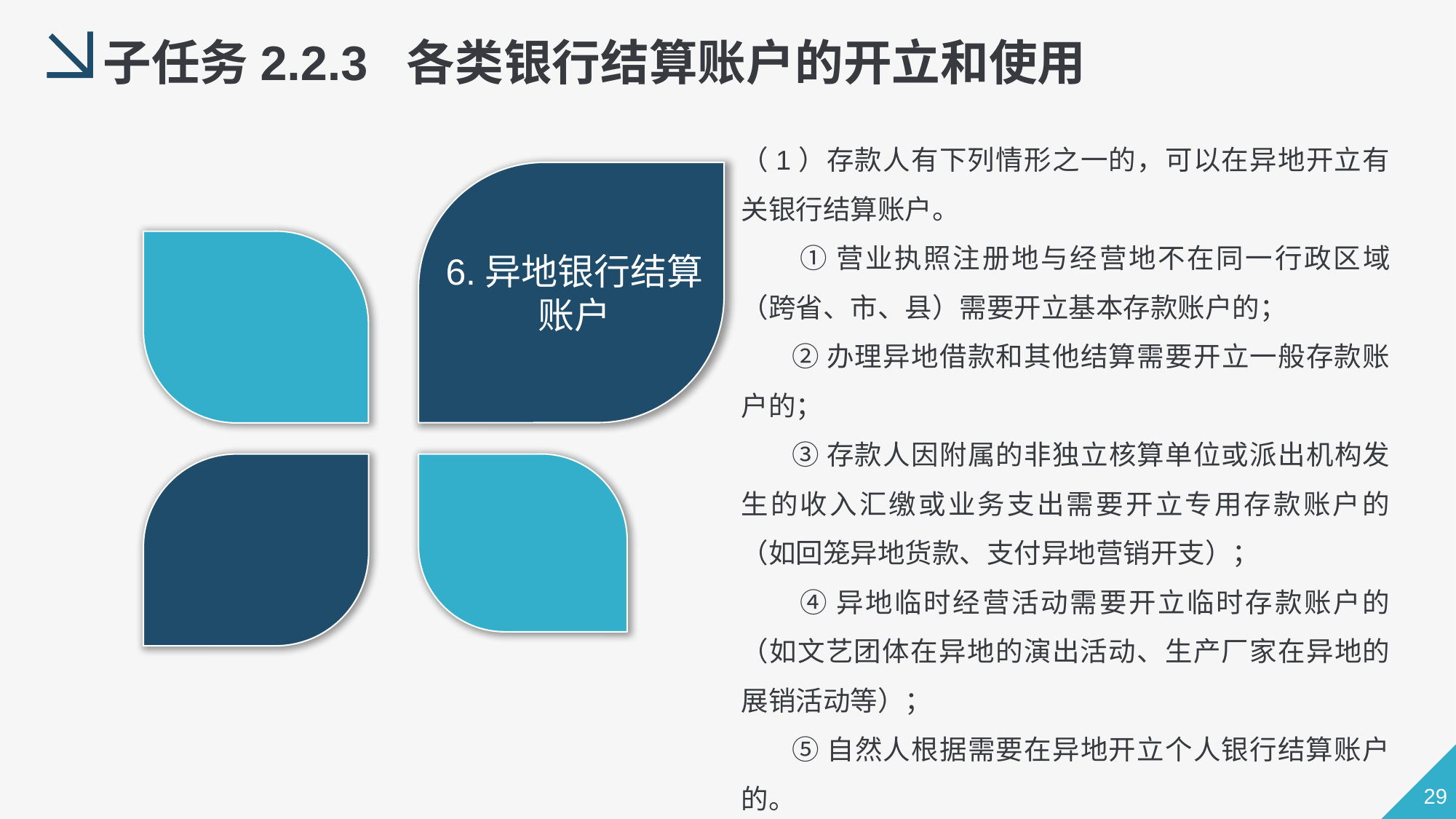

子任务2.2.3  各类银行结算账户的开立和使用

（1）存款人有下列情形之一的，可以在异地开立有关银行结算账户。
       ①营业执照注册地与经营地不在同一行政区域（跨省、市、县）需要开立基本存款账户的；
       ②办理异地借款和其他结算需要开立一般存款账户的；
       ③存款人因附属的非独立核算单位或派出机构发生的收入汇缴或业务支出需要开立专用存款账户的（如回笼异地货款、支付异地营销开支）；
       ④异地临时经营活动需要开立临时存款账户的（如文艺团体在异地的演出活动、生产厂家在异地的展销活动等）；
       ⑤自然人根据需要在异地开立个人银行结算账户的。

6.异地银行结算账户